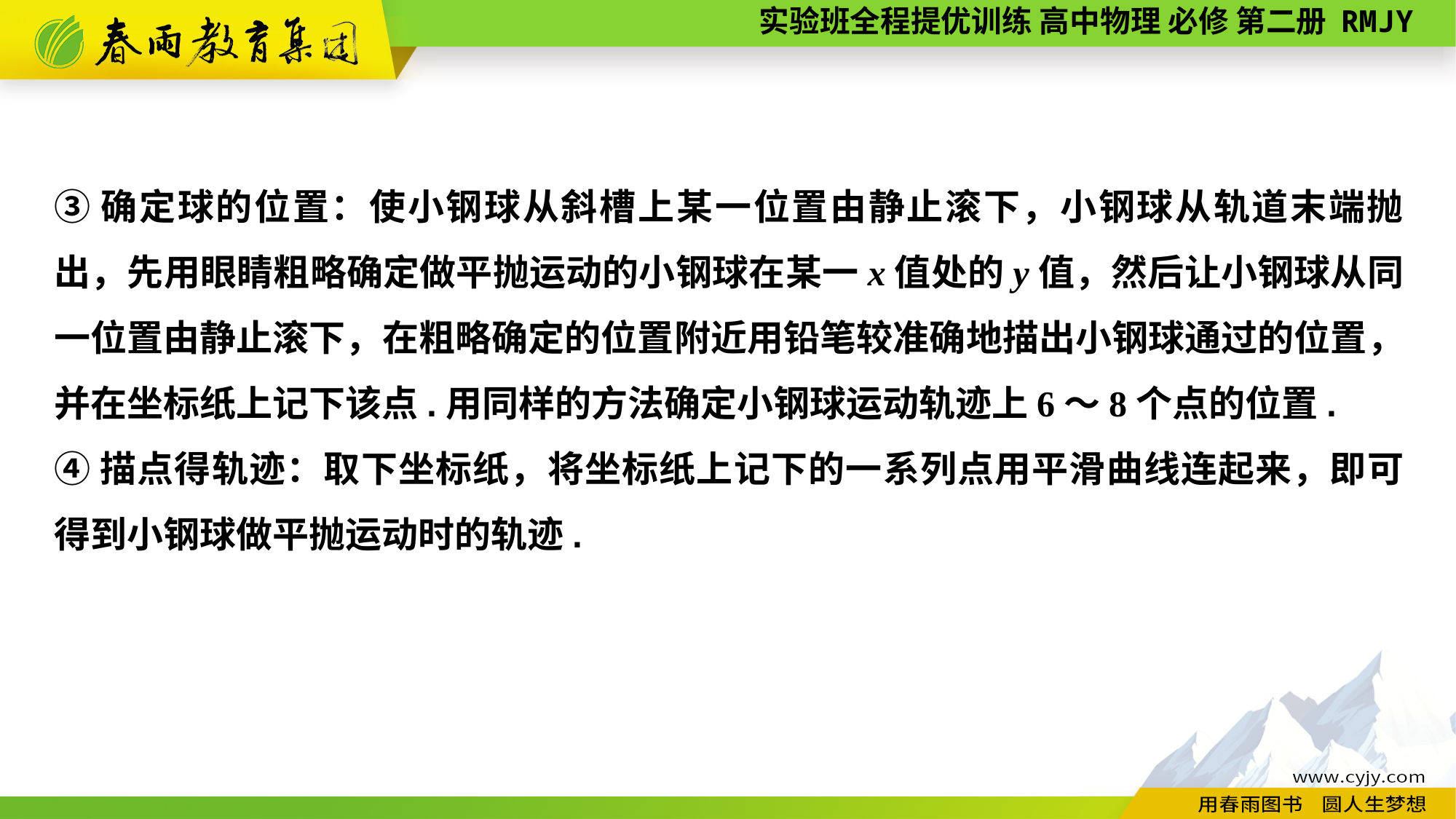

③确定球的位置：使小钢球从斜槽上某一位置由静止滚下，小钢球从轨道末端抛出，先用眼睛粗略确定做平抛运动的小钢球在某一x值处的y值，然后让小钢球从同一位置由静止滚下，在粗略确定的位置附近用铅笔较准确地描出小钢球通过的位置，并在坐标纸上记下该点.用同样的方法确定小钢球运动轨迹上6～8个点的位置.
④描点得轨迹：取下坐标纸，将坐标纸上记下的一系列点用平滑曲线连起来，即可得到小钢球做平抛运动时的轨迹.